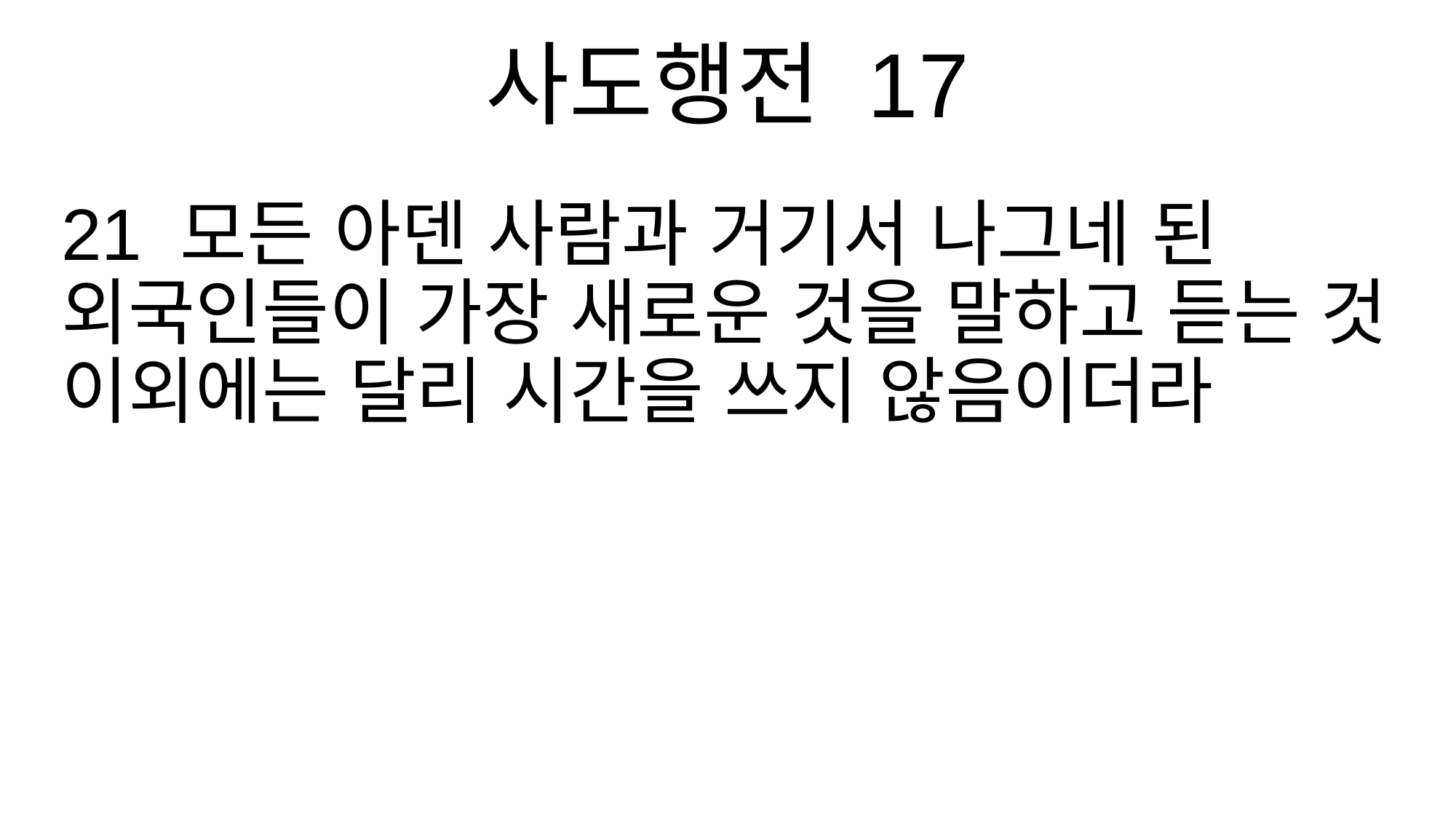

사도행전 17
21 모든 아덴 사람과 거기서 나그네 된 외국인들이 가장 새로운 것을 말하고 듣는 것 이외에는 달리 시간을 쓰지 않음이더라